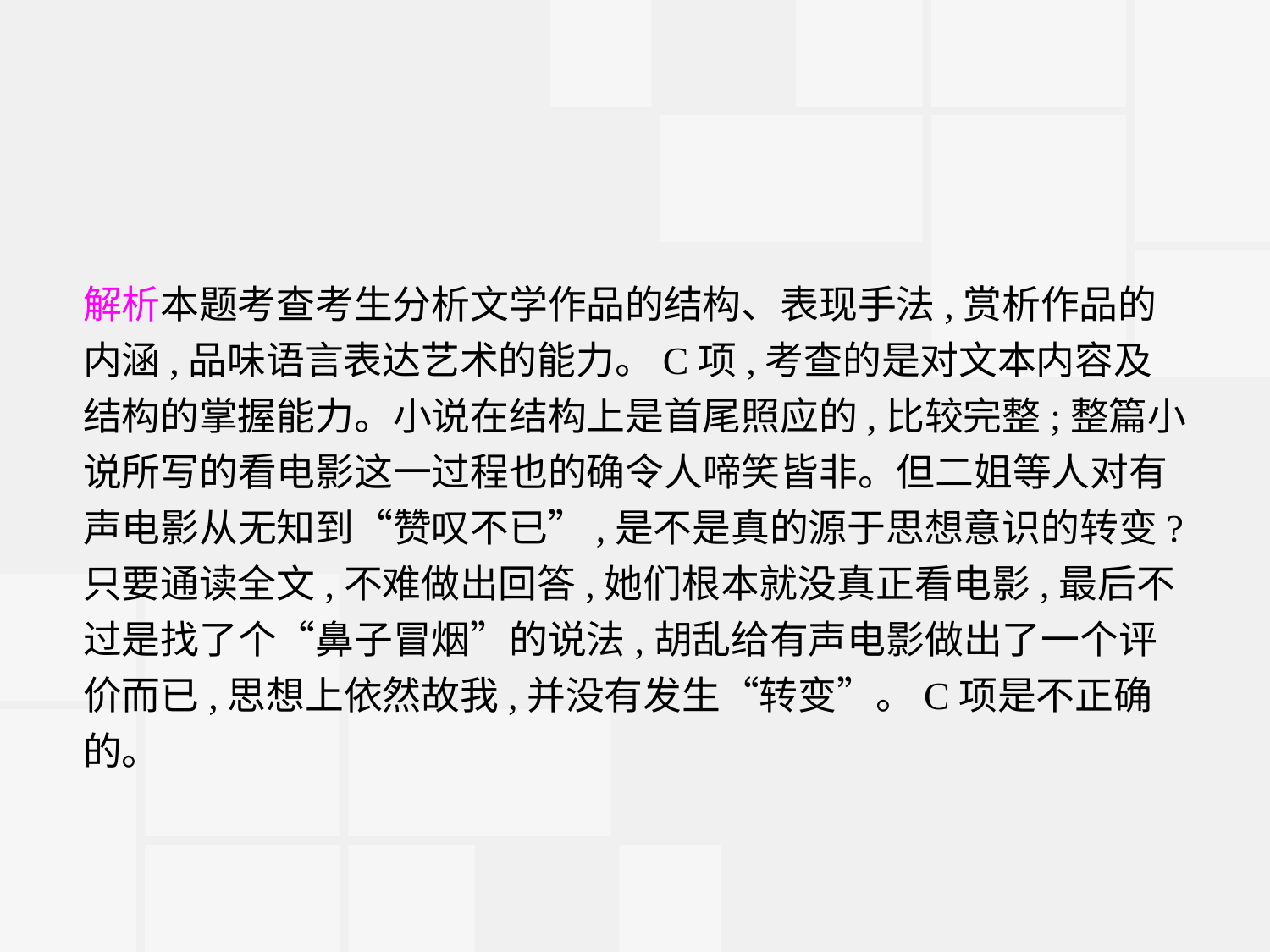

解析本题考查考生分析文学作品的结构、表现手法,赏析作品的内涵,品味语言表达艺术的能力。C项,考查的是对文本内容及结构的掌握能力。小说在结构上是首尾照应的,比较完整;整篇小说所写的看电影这一过程也的确令人啼笑皆非。但二姐等人对有声电影从无知到“赞叹不已”,是不是真的源于思想意识的转变?只要通读全文,不难做出回答,她们根本就没真正看电影,最后不过是找了个“鼻子冒烟”的说法,胡乱给有声电影做出了一个评价而已,思想上依然故我,并没有发生“转变”。C项是不正确的。